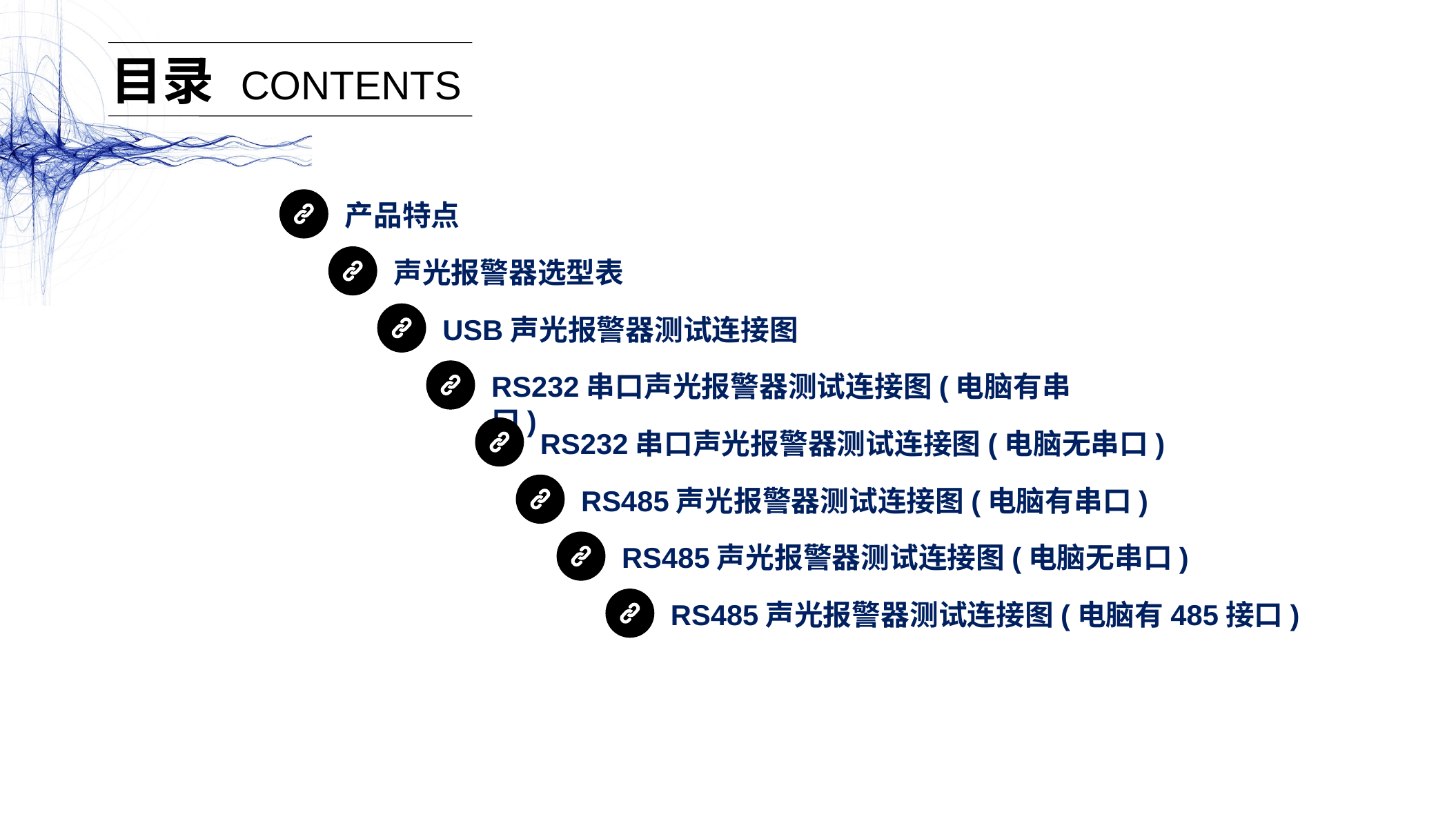

目录

CONTENTS

产品特点

声光报警器选型表

USB声光报警器测试连接图

RS232串口声光报警器测试连接图(电脑有串口)

RS232串口声光报警器测试连接图(电脑无串口)

RS485声光报警器测试连接图(电脑有串口)

RS485声光报警器测试连接图(电脑无串口)

RS485声光报警器测试连接图(电脑有485接口)